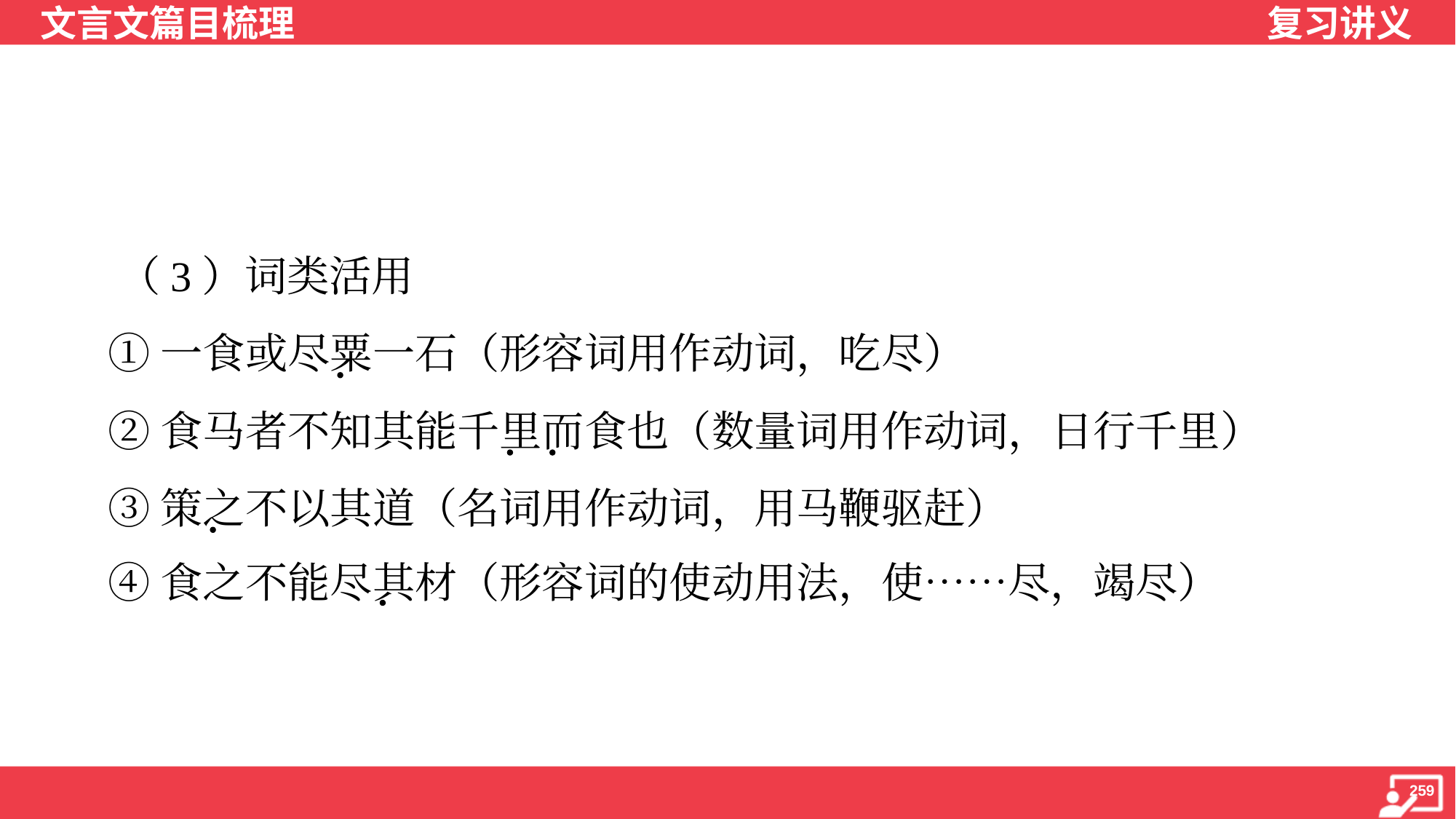

（3）词类活用
    ①一食或尽粟一石（形容词用作动词，吃尽）
    ②食马者不知其能千里而食也（数量词用作动词，日行千里）
    ③策之不以其道（名词用作动词，用马鞭驱赶）
    ④食之不能尽其材（形容词的使动用法，使……尽，竭尽）